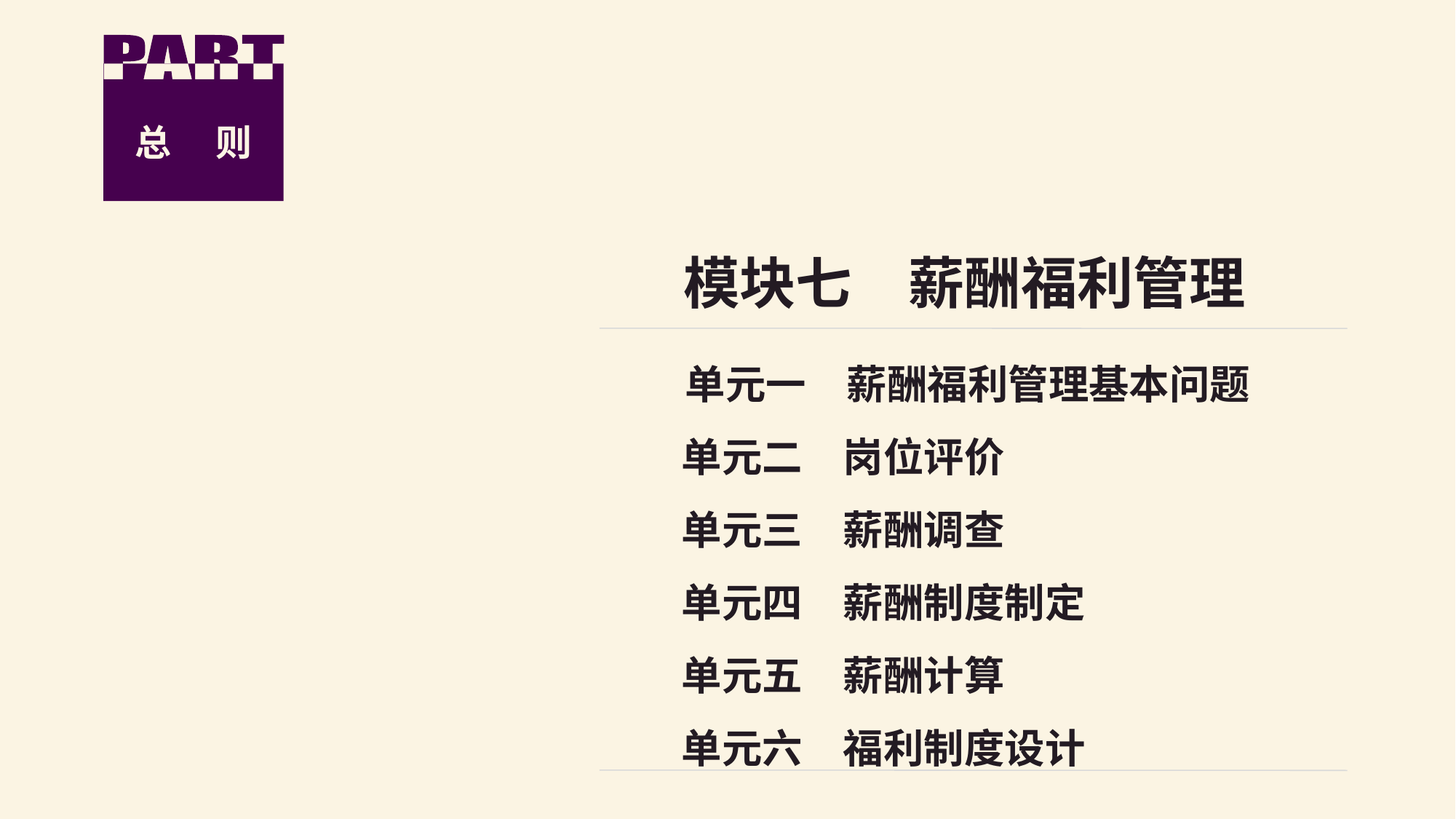

总　 则
模块七　薪酬福利管理
　单元一　薪酬福利管理基本问题
   单元二　岗位评价
   单元三　薪酬调查
   单元四　薪酬制度制定
   单元五　薪酬计算
   单元六　福利制度设计